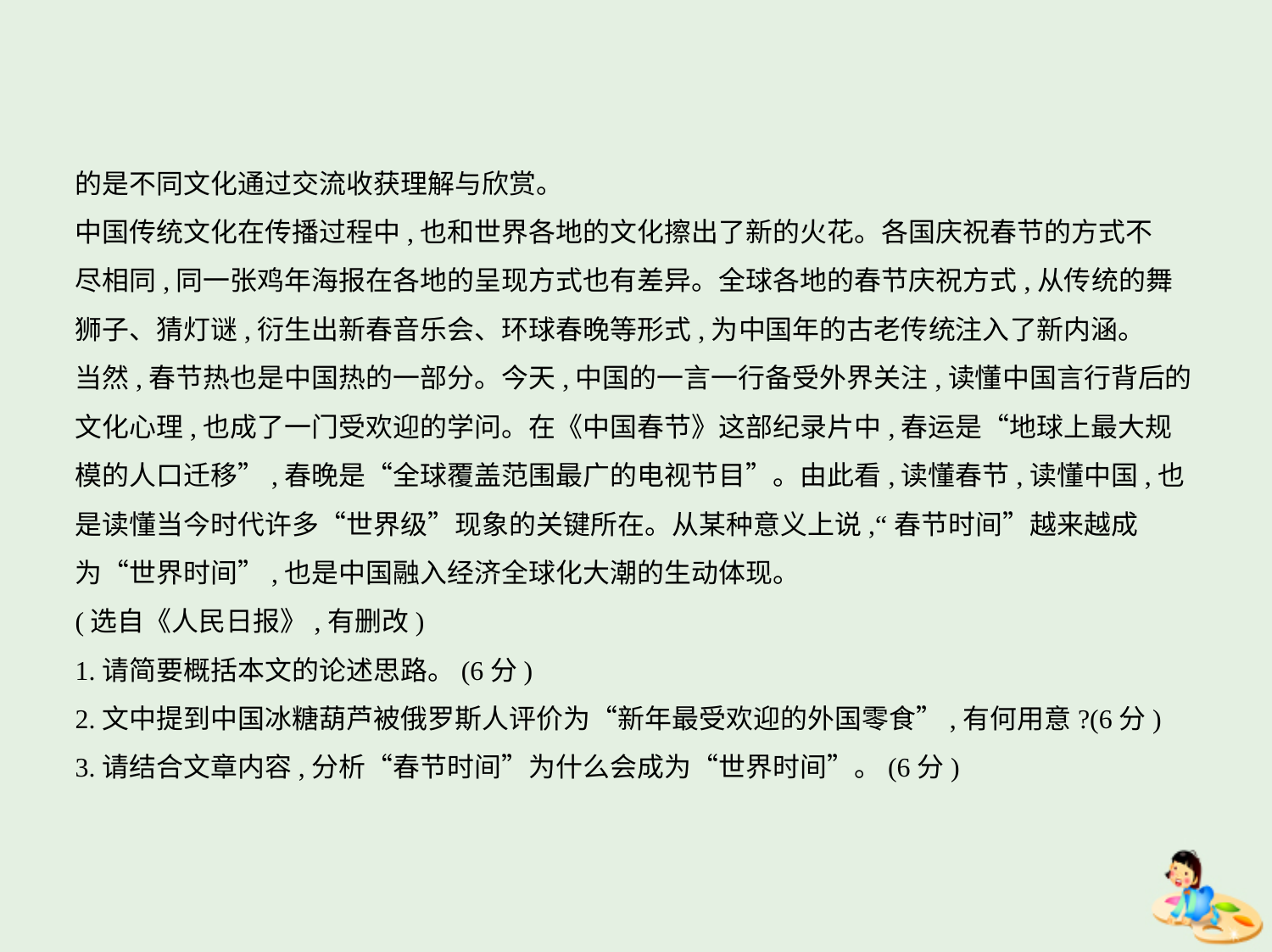

的是不同文化通过交流收获理解与欣赏。
中国传统文化在传播过程中,也和世界各地的文化擦出了新的火花。各国庆祝春节的方式不
尽相同,同一张鸡年海报在各地的呈现方式也有差异。全球各地的春节庆祝方式,从传统的舞
狮子、猜灯谜,衍生出新春音乐会、环球春晚等形式,为中国年的古老传统注入了新内涵。
当然,春节热也是中国热的一部分。今天,中国的一言一行备受外界关注,读懂中国言行背后的
文化心理,也成了一门受欢迎的学问。在《中国春节》这部纪录片中,春运是“地球上最大规
模的人口迁移”,春晚是“全球覆盖范围最广的电视节目”。由此看,读懂春节,读懂中国,也
是读懂当今时代许多“世界级”现象的关键所在。从某种意义上说,“春节时间”越来越成
为“世界时间”,也是中国融入经济全球化大潮的生动体现。
(选自《人民日报》,有删改)
1.请简要概括本文的论述思路。(6分)
2.文中提到中国冰糖葫芦被俄罗斯人评价为“新年最受欢迎的外国零食”,有何用意?(6分)
3.请结合文章内容,分析“春节时间”为什么会成为“世界时间”。(6分)